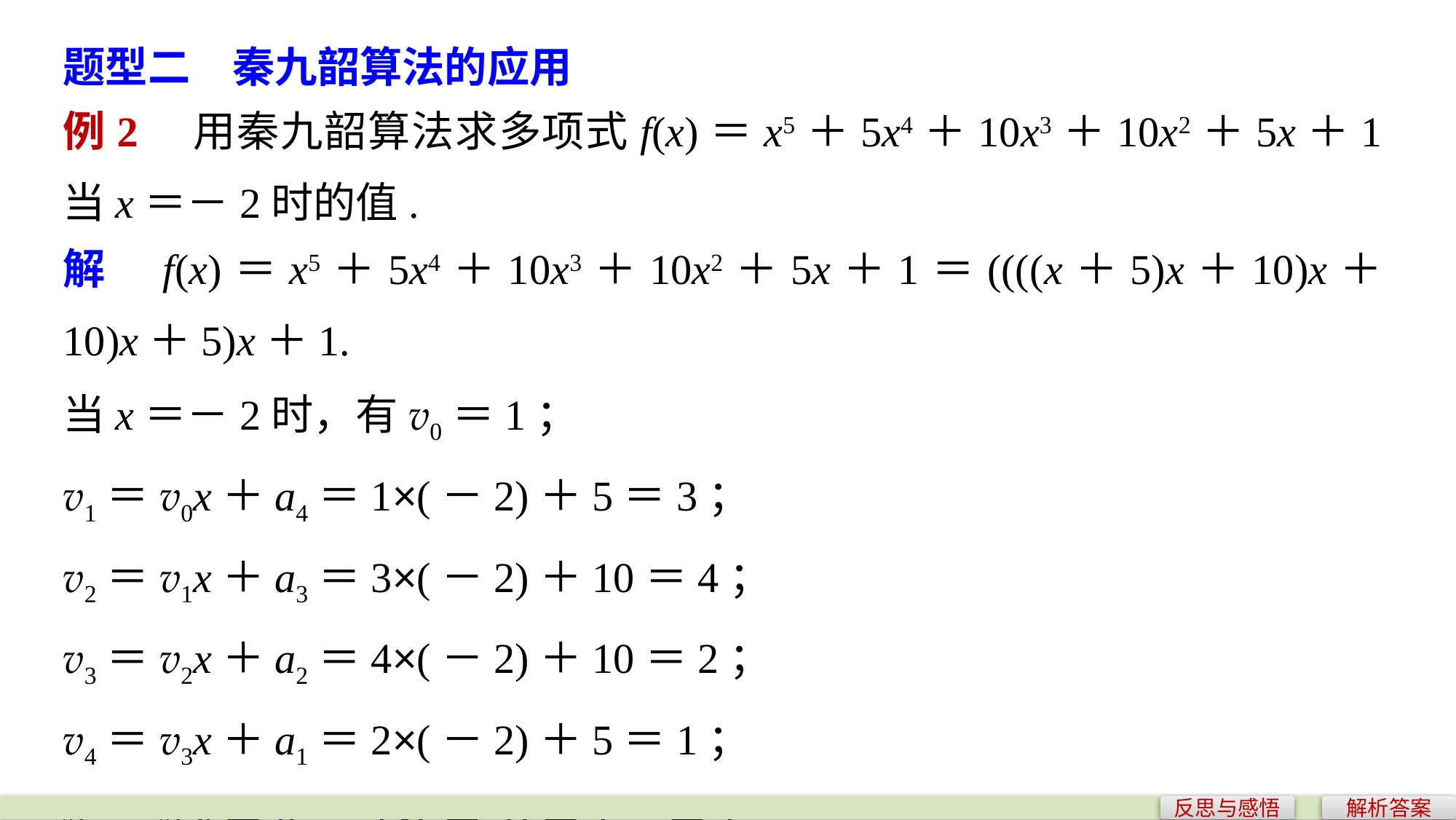

题型二　秦九韶算法的应用
例2　用秦九韶算法求多项式f(x)＝x5＋5x4＋10x3＋10x2＋5x＋1当x＝－2时的值.
解　f(x)＝x5＋5x4＋10x3＋10x2＋5x＋1＝((((x＋5)x＋10)x＋10)x＋5)x＋1.
当x＝－2时，有v0＝1；
v1＝v0x＋a4＝1×(－2)＋5＝3；
v2＝v1x＋a3＝3×(－2)＋10＝4；
v3＝v2x＋a2＝4×(－2)＋10＝2；
v4＝v3x＋a1＝2×(－2)＋5＝1；
v5＝v4x＋a0＝1×(－2)＋1＝－1.
故f(－2)＝－1.
反思与感悟
解析答案